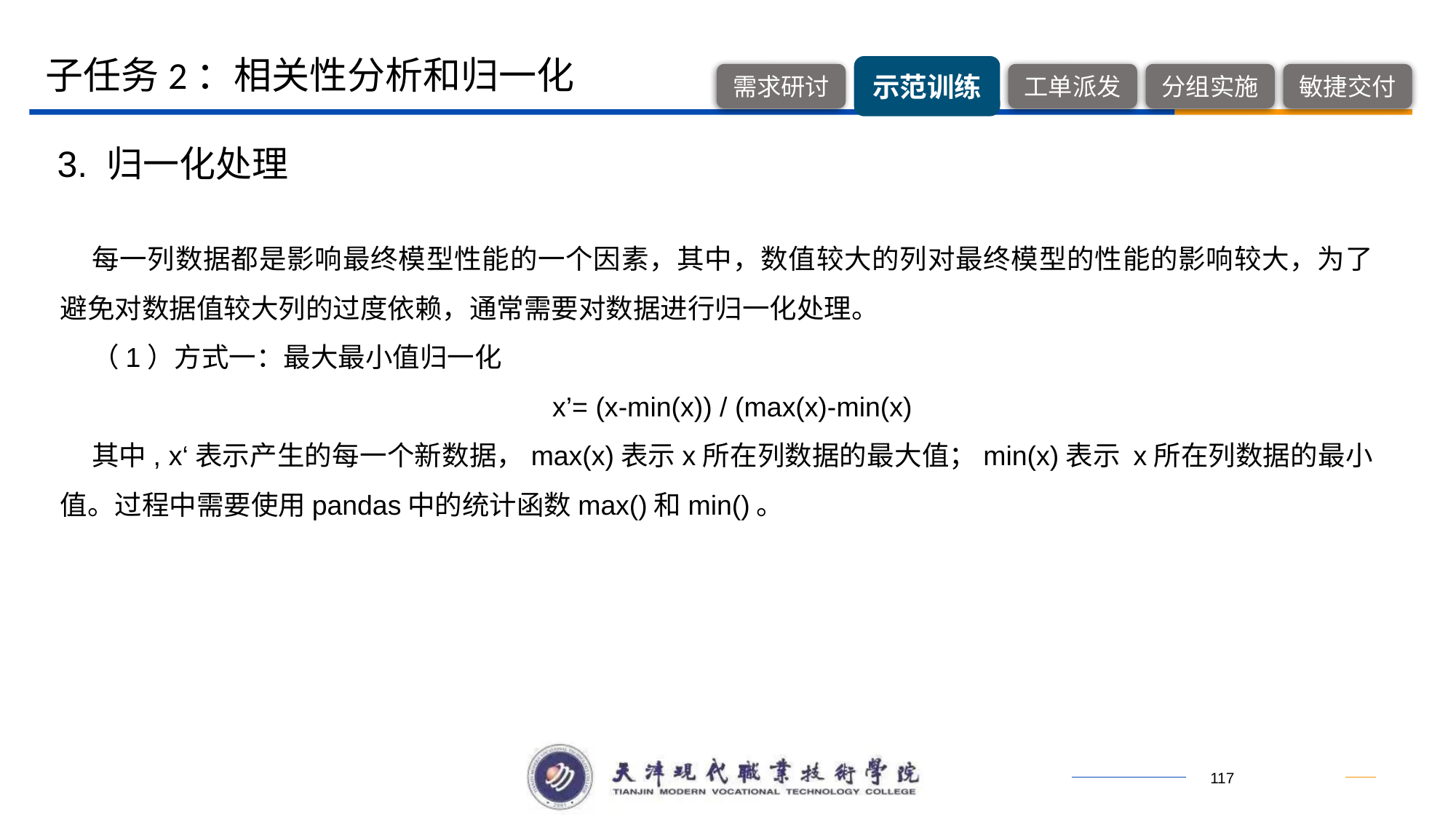

子任务2：相关性分析和归一化

3. 归一化处理
每一列数据都是影响最终模型性能的一个因素，其中，数值较大的列对最终模型的性能的影响较大，为了避免对数据值较大列的过度依赖，通常需要对数据进行归一化处理。
（1）方式一：最大最小值归一化
x’= (x-min(x)) / (max(x)-min(x)
其中, x‘表示产生的每一个新数据，max(x)表示x所在列数据的最大值；min(x)表示 x所在列数据的最小值。过程中需要使用pandas中的统计函数max()和min()。